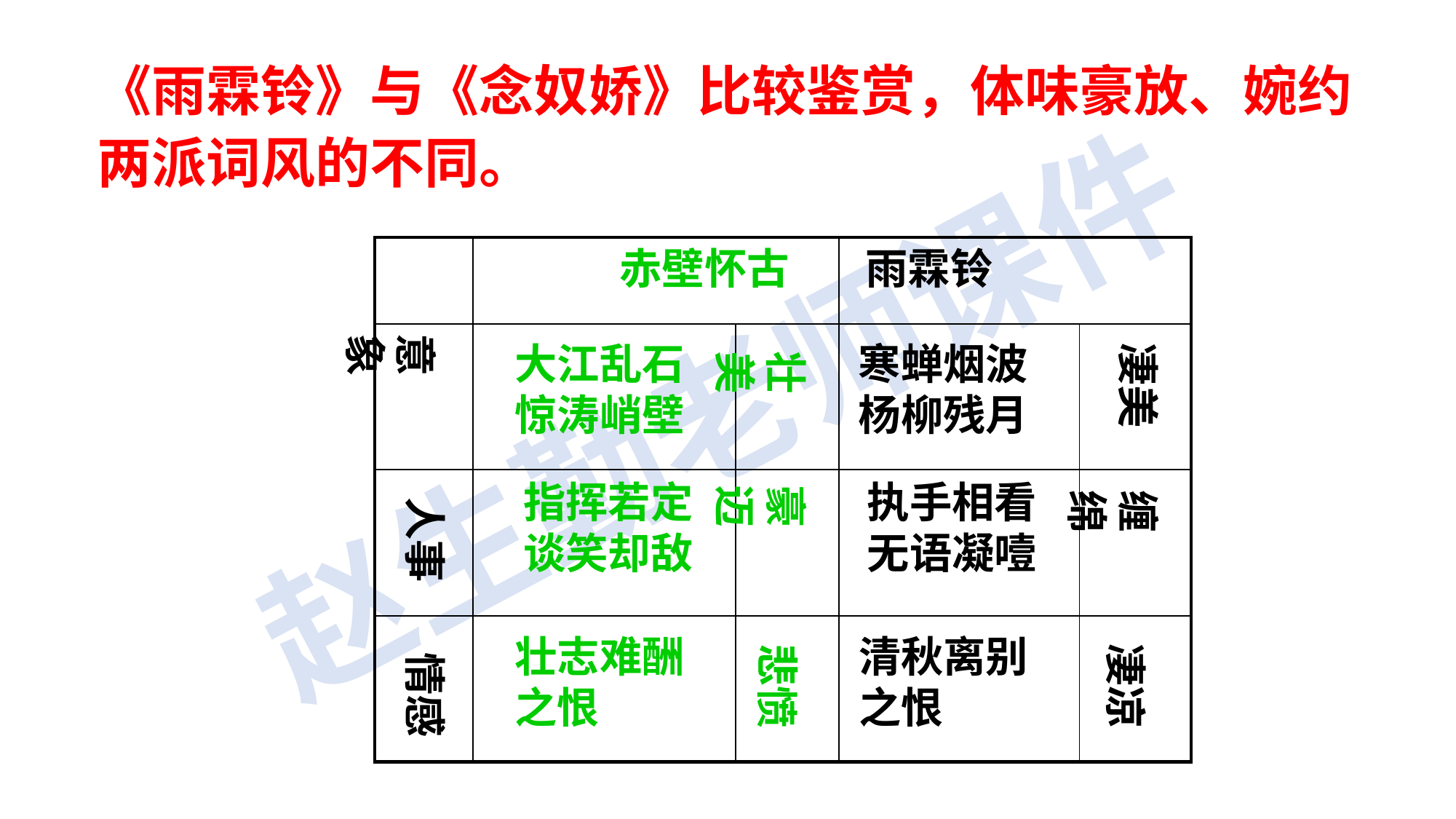

《雨霖铃》与《念奴娇》比较鉴赏，体味豪放、婉约两派词风的不同。
赤壁怀古
雨霖铃
|  |  |  |  |  |
| --- | --- | --- | --- | --- |
|  |  |  |  |  |
|  |  |  |  |  |
|  |  |  |  |  |
意象
大江乱石
惊涛峭壁
寒蝉烟波杨柳残月
凄美
壮美
指挥若定谈笑却敌
执手相看无语凝噎
豪迈
缠绵
人事
壮志难酬之恨
清秋离别之恨
悲愤
凄凉
情感